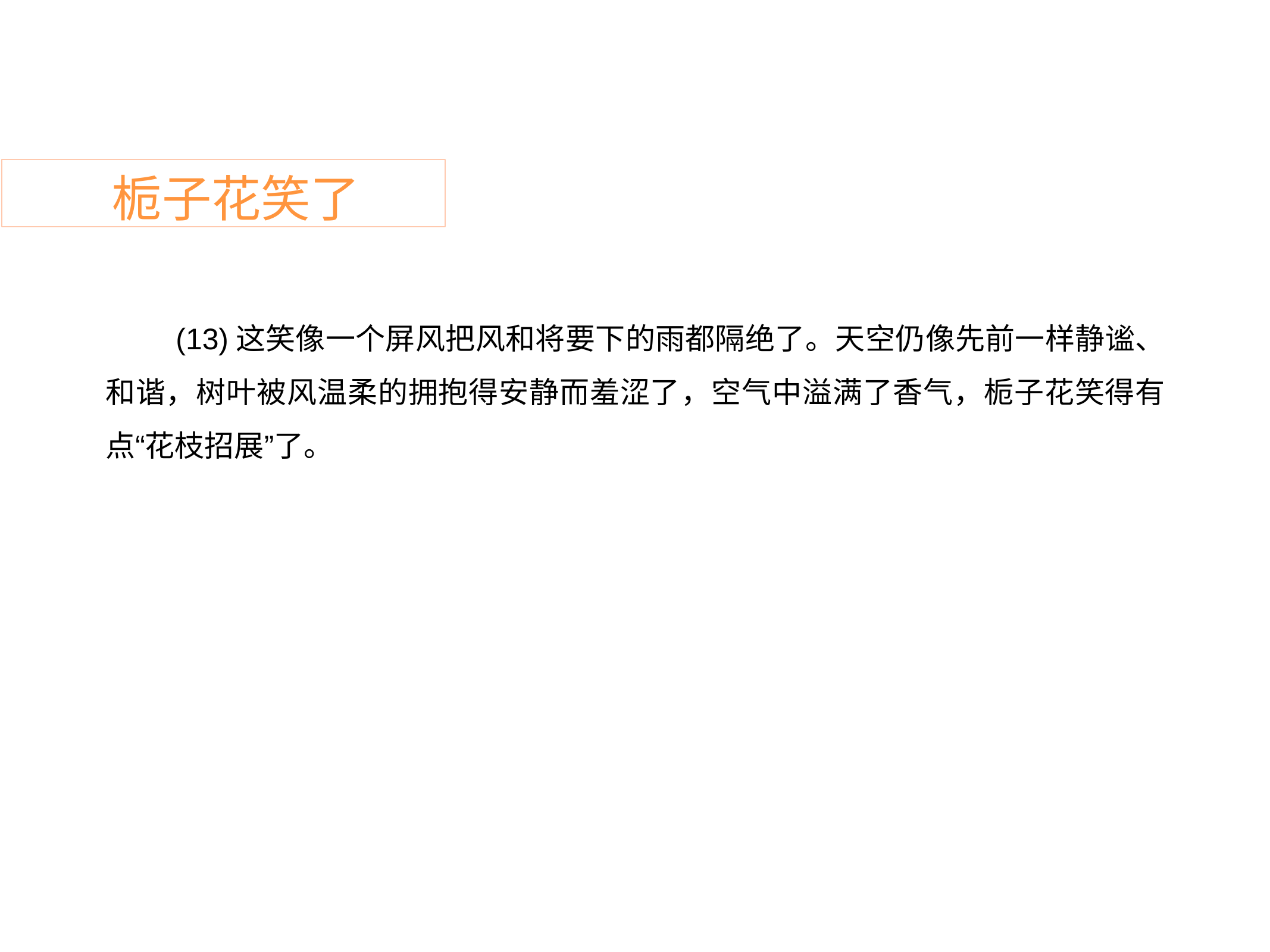

栀子花笑了
(13)这笑像一个屏风把风和将要下的雨都隔绝了。天空仍像先前一样静谧、 和谐，树叶被风温柔的拥抱得安静而羞涩了，空气中溢满了香气，栀子花笑得有 点“花枝招展”了。